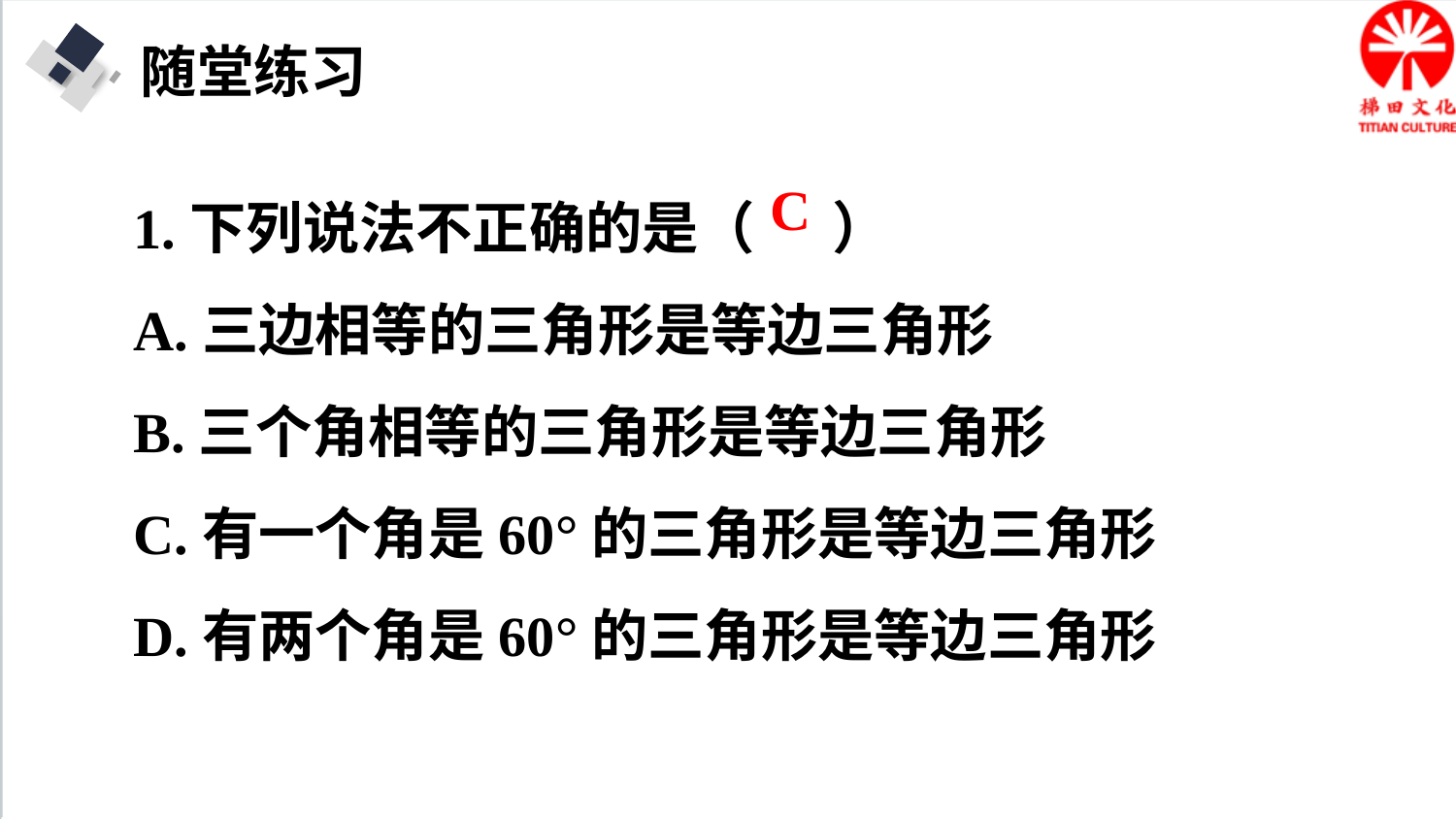

随堂练习
1.下列说法不正确的是（      ）
A.三边相等的三角形是等边三角形
B.三个角相等的三角形是等边三角形
C.有一个角是60°的三角形是等边三角形
D.有两个角是60°的三角形是等边三角形
C